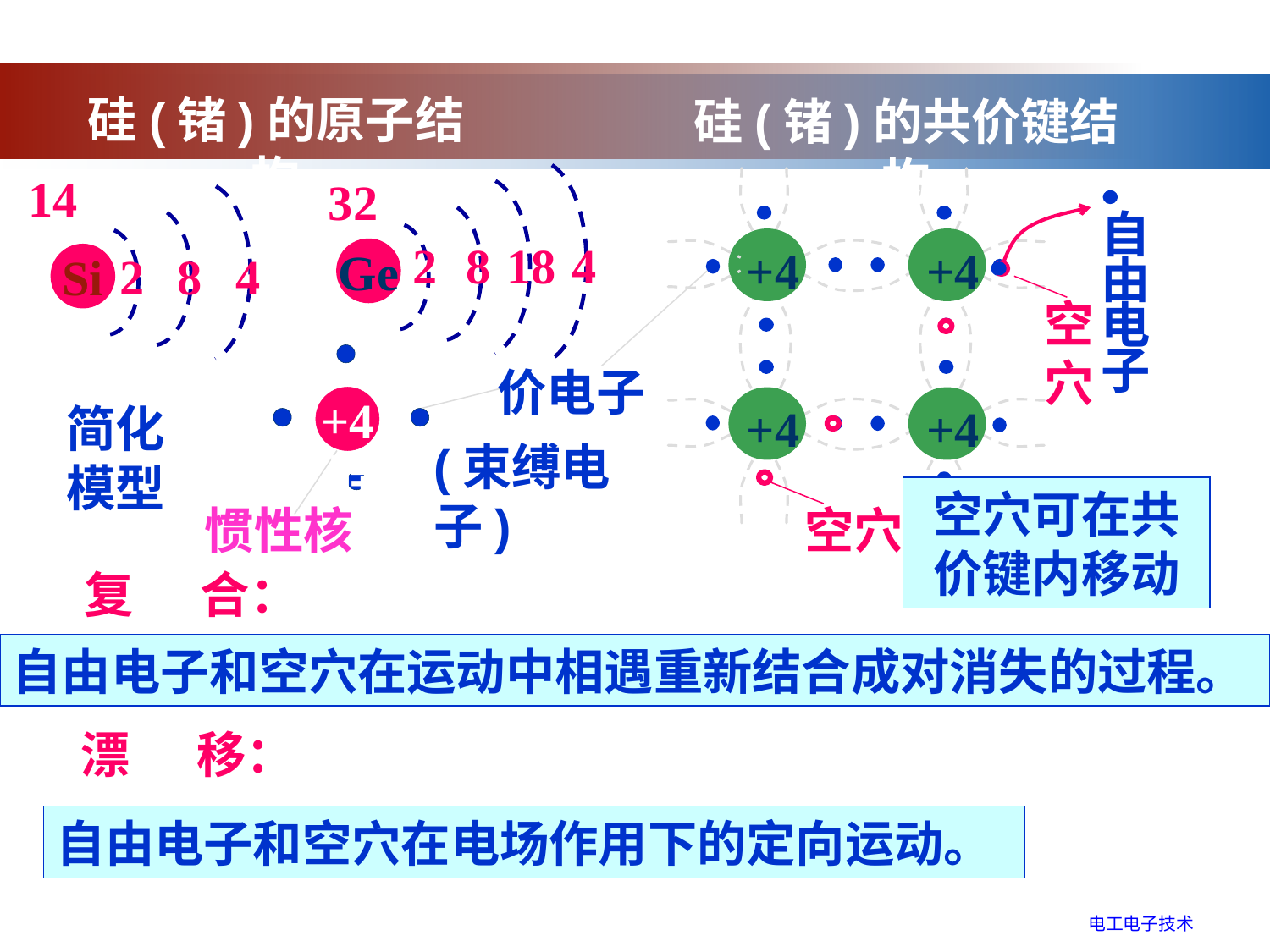

硅(锗)的原子结构
硅(锗)的共价键结构
14
32

2
8
18
Ge
4

+4

+4

+4

+4

2
8
4
Si

自
由
电
子

空
穴

+4

价电子

简化
模型

(束缚电子)
硅

惯性核

空穴可在共
价键内移动

空穴
复      合：
自由电子和空穴在运动中相遇重新结合成对消失的过程。
漂      移：
自由电子和空穴在电场作用下的定向运动。
电工电子技术